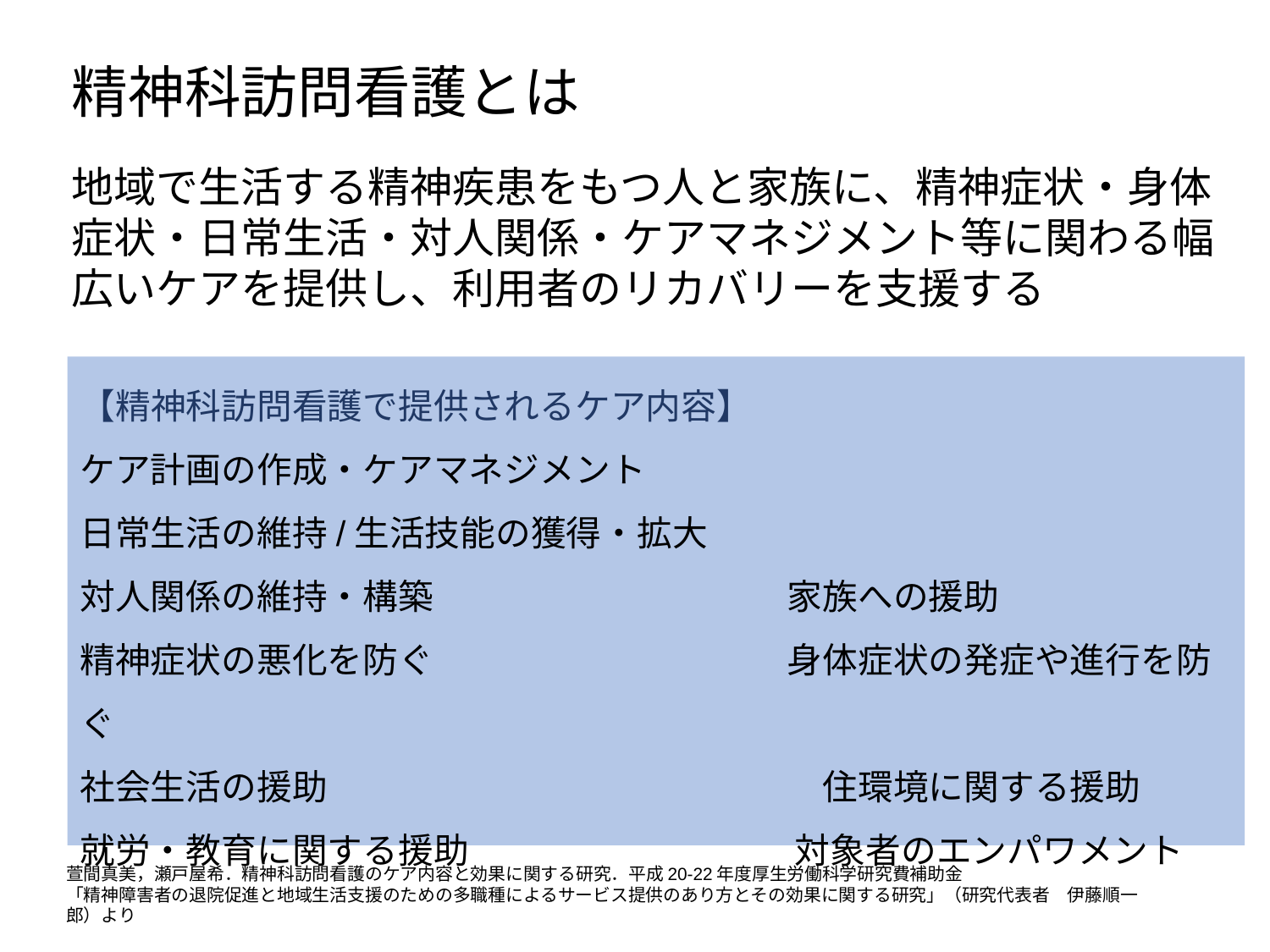

# 精神科訪問看護とは
地域で生活する精神疾患をもつ人と家族に、精神症状・身体症状・日常生活・対人関係・ケアマネジメント等に関わる幅広いケアを提供し、利用者のリカバリーを支援する
【精神科訪問看護で提供されるケア内容】
ケア計画の作成・ケアマネジメント
日常生活の維持/生活技能の獲得・拡大
対人関係の維持・構築　　　　　　　　　　家族への援助
精神症状の悪化を防ぐ　　　　　　　　　　身体症状の発症や進行を防ぐ
社会生活の援助　　　　　　　　　　　　　　住環境に関する援助
就労・教育に関する援助　　　　　　　　　 対象者のエンパワメント
萱間真美，瀬戸屋希．精神科訪問看護のケア内容と効果に関する研究．平成20-22年度厚生労働科学研究費補助金
「精神障害者の退院促進と地域生活支援のための多職種によるサービス提供のあり方とその効果に関する研究」（研究代表者　伊藤順一郎）より